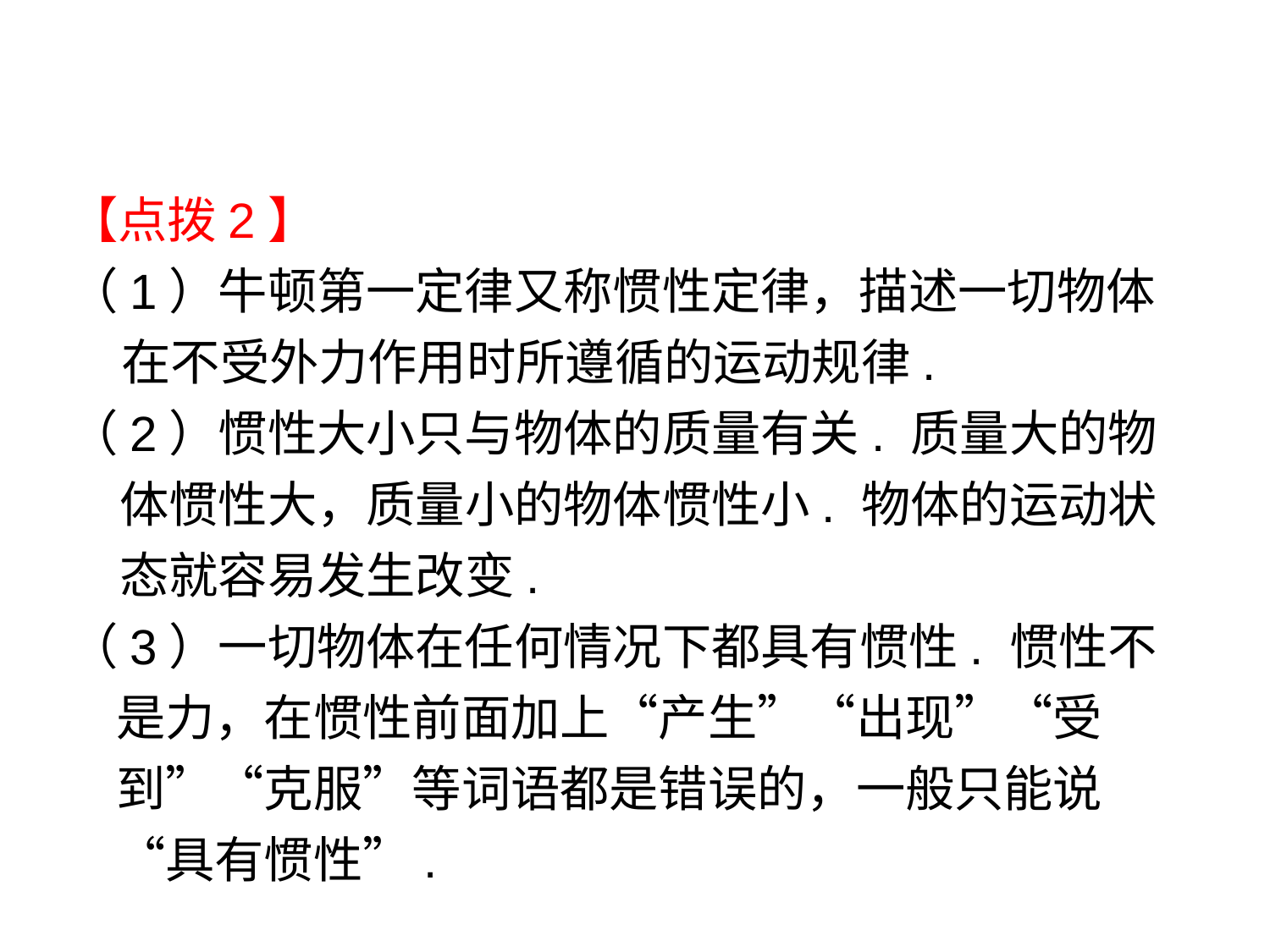

【点拨2】
（1）牛顿第一定律又称惯性定律，描述一切物体在不受外力作用时所遵循的运动规律.
（2）惯性大小只与物体的质量有关. 质量大的物体惯性大，质量小的物体惯性小. 物体的运动状态就容易发生改变.
（3）一切物体在任何情况下都具有惯性. 惯性不是力，在惯性前面加上“产生”“出现”“受到”“克服”等词语都是错误的，一般只能说“具有惯性”.